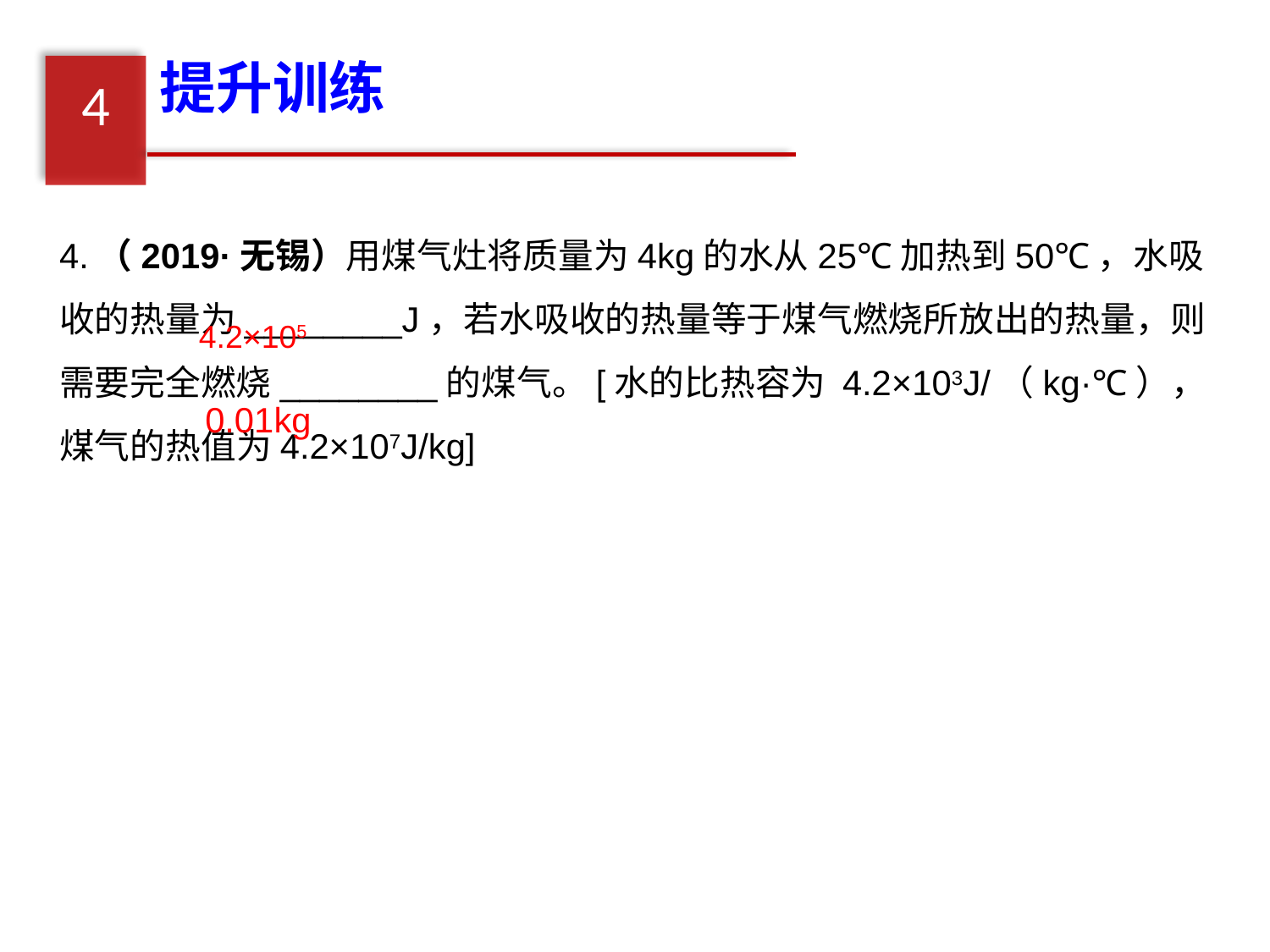

提升训练

4
4.（2019·无锡）用煤气灶将质量为4kg的水从25℃加热到50℃，水吸收的热量为________J，若水吸收的热量等于煤气燃烧所放出的热量，则需要完全燃烧________的煤气。[水的比热容为 4.2×103J/（kg·℃），煤气的热值为4.2×107J/kg]
4.2×105
0.01kg